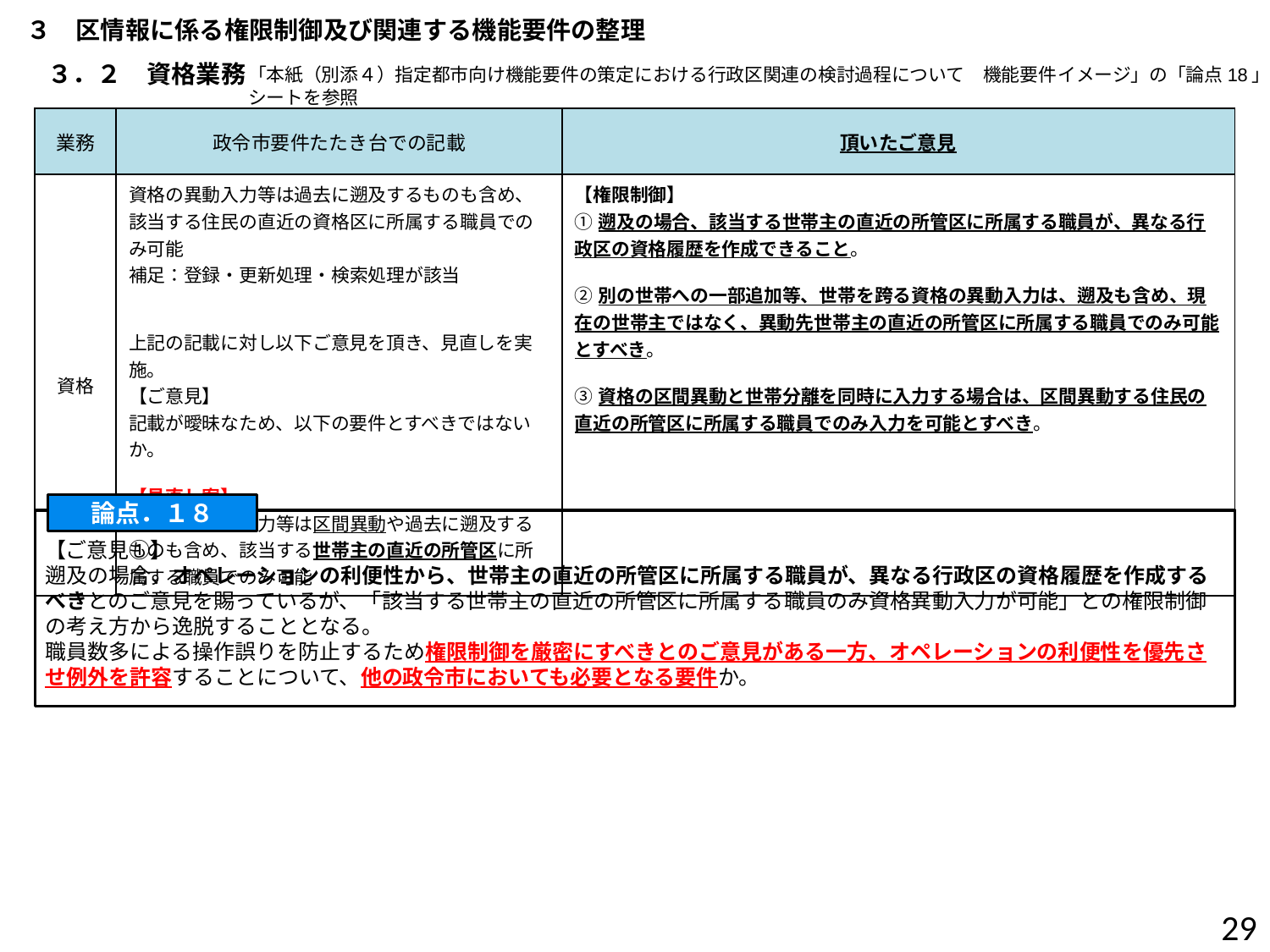

３　区情報に係る権限制御及び関連する機能要件の整理
３．２　資格業務
「本紙（別添４）指定都市向け機能要件の策定における行政区関連の検討過程について　機能要件イメージ」の「論点18」シートを参照
| 業務 | 政令市要件たたき台での記載 | 頂いたご意見 |
| --- | --- | --- |
| 資格 | 資格の異動入力等は過去に遡及するものも含め、該当する住民の直近の資格区に所属する職員でのみ可能 補足：登録・更新処理・検索処理が該当 上記の記載に対し以下ご意見を頂き、見直しを実施。 【ご意見】 記載が曖昧なため、以下の要件とすべきではないか。 【見直し案】 ・資格の異動入力等は区間異動や過去に遡及するものも含め、該当する世帯主の直近の所管区に所属する職員でのみ可能 | 【権限制御】 ①遡及の場合、該当する世帯主の直近の所管区に所属する職員が、異なる行政区の資格履歴を作成できること。 ②別の世帯への一部追加等、世帯を跨る資格の異動入力は、遡及も含め、現在の世帯主ではなく、異動先世帯主の直近の所管区に所属する職員でのみ可能とすべき。 ③資格の区間異動と世帯分離を同時に入力する場合は、区間異動する住民の直近の所管区に所属する職員でのみ入力を可能とすべき。 |
論点．１８

【ご意見①】
遡及の場合、オペレーションの利便性から、世帯主の直近の所管区に所属する職員が、異なる行政区の資格履歴を作成するべきとのご意見を賜っているが、「該当する世帯主の直近の所管区に所属する職員のみ資格異動入力が可能」との権限制御の考え方から逸脱することとなる。
職員数多による操作誤りを防止するため権限制御を厳密にすべきとのご意見がある一方、オペレーションの利便性を優先させ例外を許容することについて、他の政令市においても必要となる要件か。
29